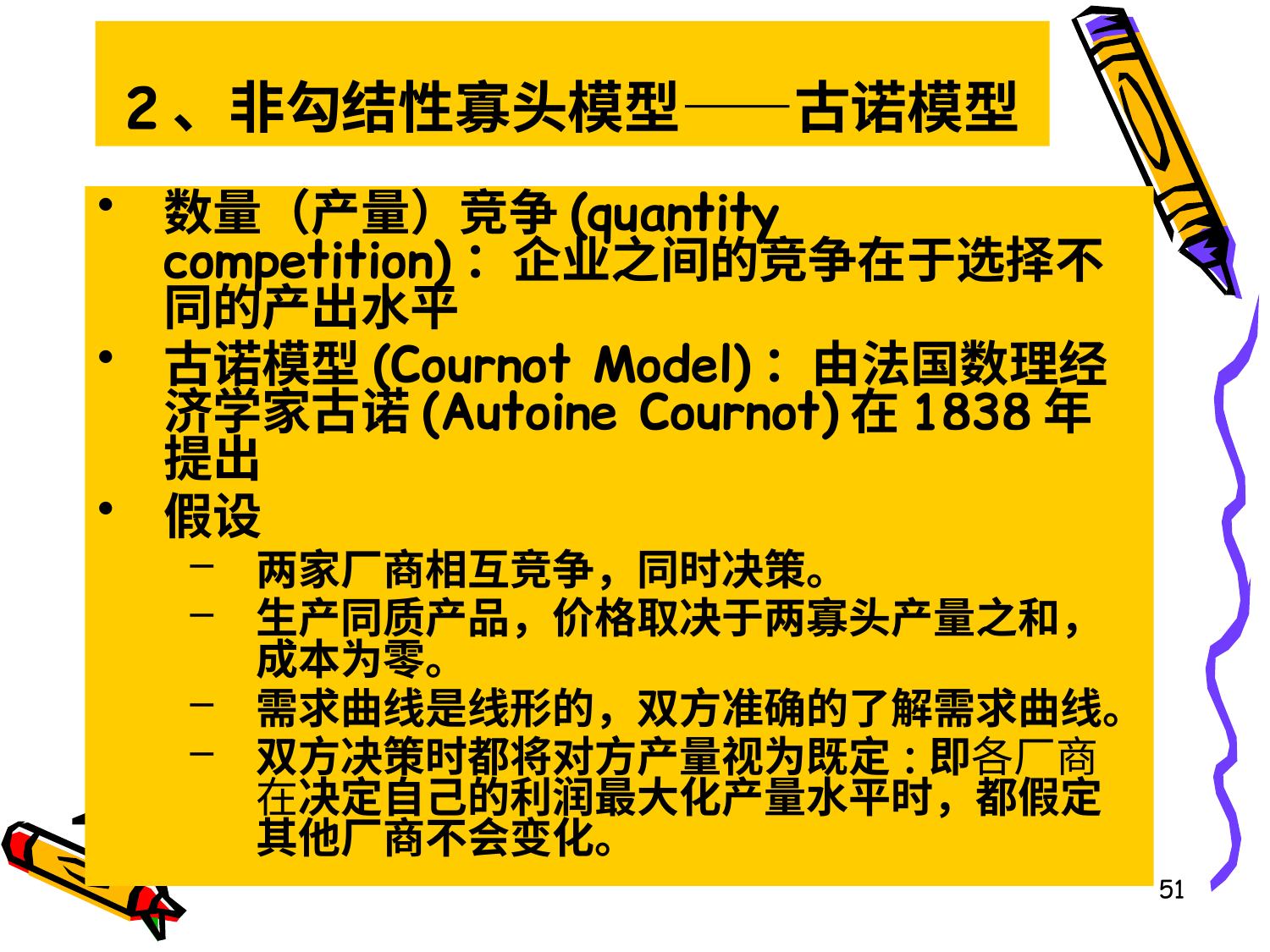

# 2、非勾结性寡头模型——古诺模型
数量（产量）竞争(quantity competition)：企业之间的竞争在于选择不同的产出水平
古诺模型(Cournot Model)：由法国数理经济学家古诺(Autoine Cournot)在1838年提出
假设
两家厂商相互竞争，同时决策。
生产同质产品，价格取决于两寡头产量之和，成本为零。
需求曲线是线形的，双方准确的了解需求曲线。
双方决策时都将对方产量视为既定:即各厂商在决定自己的利润最大化产量水平时，都假定其他厂商不会变化。
51